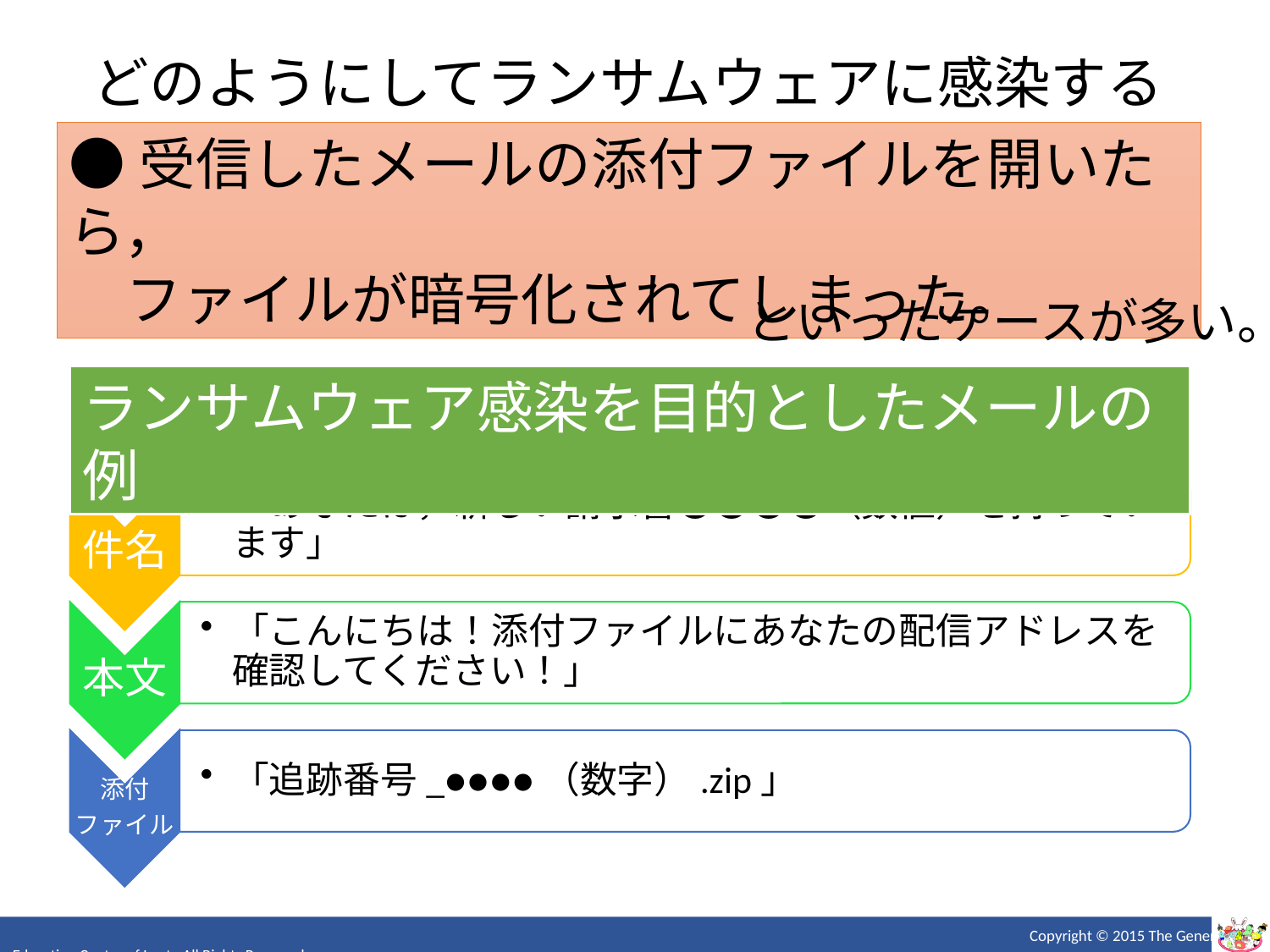

どのようにしてランサムウェアに感染するか？
●受信したメールの添付ファイルを開いたら，
　ファイルが暗号化されてしまった。
といったケースが多い。
ランサムウェア感染を目的としたメールの例
件名
「あなたは，新しい請求書●●●●（数値）を持っています」
本文
「こんにちは！添付ファイルにあなたの配信アドレスを確認してください！」
添付
ファイル
「追跡番号_●●●●（数字）.zip」